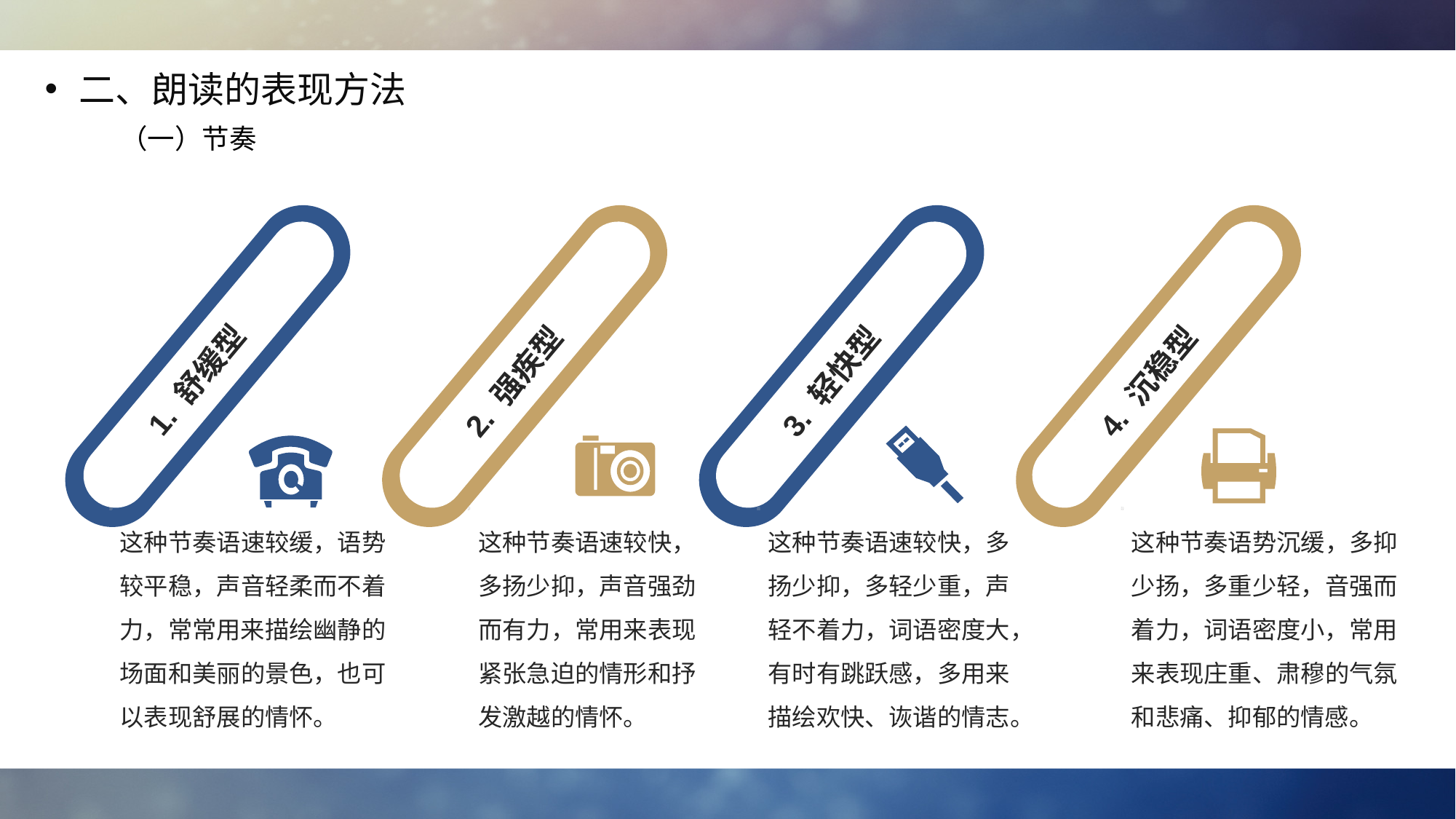

二、朗读的表现方法
（一）节奏

1. 舒缓型
2. 强疾型
3. 轻快型
4. 沉稳型

这种节奏语速较缓，语势较平稳，声音轻柔而不着力，常常用来描绘幽静的场面和美丽的景色，也可以表现舒展的情怀。
这种节奏语速较快，多扬少抑，声音强劲而有力，常用来表现紧张急迫的情形和抒发激越的情怀。
这种节奏语速较快，多扬少抑，多轻少重，声轻不着力，词语密度大，有时有跳跃感，多用来描绘欢快、诙谐的情志。
这种节奏语势沉缓，多抑少扬，多重少轻，音强而着力，词语密度小，常用来表现庄重、肃穆的气氛和悲痛、抑郁的情感。